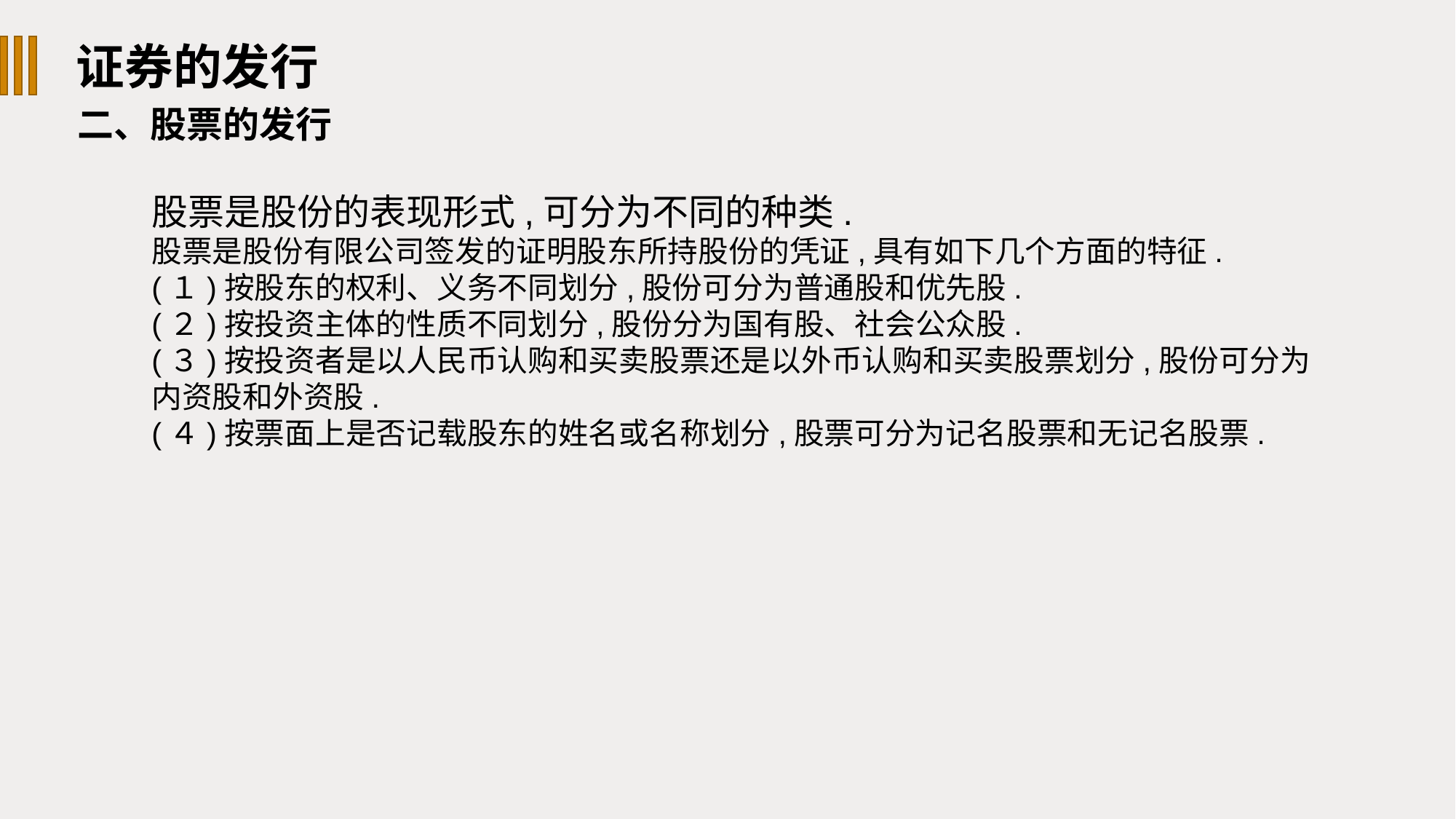

证券的发行

二、股票的发行

股票是股份的表现形式,可分为不同的种类.
股票是股份有限公司签发的证明股东所持股份的凭证,具有如下几个方面的特征.
(１)按股东的权利、义务不同划分,股份可分为普通股和优先股.
(２)按投资主体的性质不同划分,股份分为国有股、社会公众股.
(３)按投资者是以人民币认购和买卖股票还是以外币认购和买卖股票划分,股份可分为
内资股和外资股.
(４)按票面上是否记载股东的姓名或名称划分,股票可分为记名股票和无记名股票.